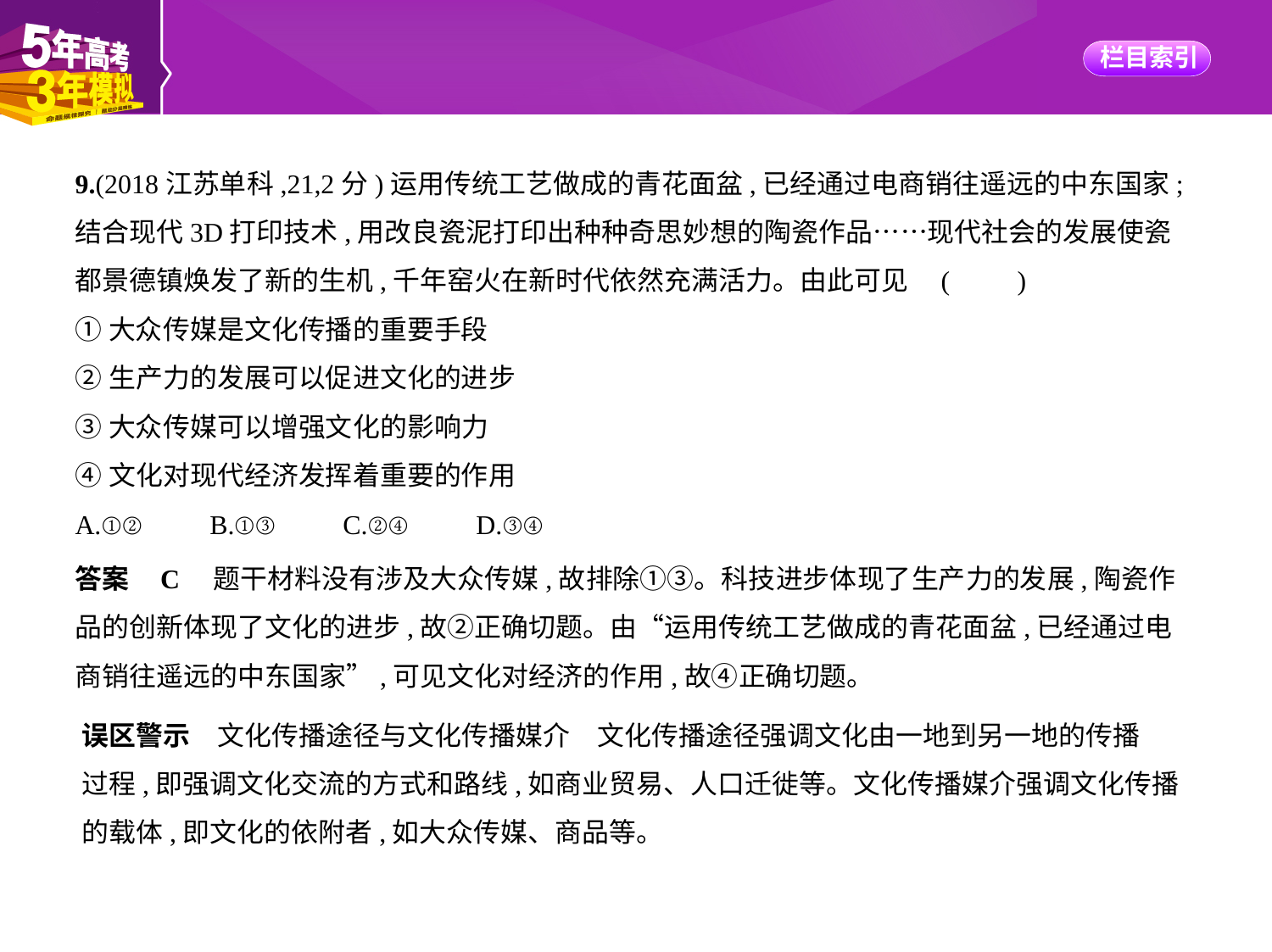

9.(2018江苏单科,21,2分)运用传统工艺做成的青花面盆,已经通过电商销往遥远的中东国家;
结合现代3D打印技术,用改良瓷泥打印出种种奇思妙想的陶瓷作品……现代社会的发展使瓷
都景德镇焕发了新的生机,千年窑火在新时代依然充满活力。由此可见 (　　)
①大众传媒是文化传播的重要手段
②生产力的发展可以促进文化的进步
③大众传媒可以增强文化的影响力
④文化对现代经济发挥着重要的作用
A.①②　　B.①③　　C.②④　　D.③④
答案    C　题干材料没有涉及大众传媒,故排除①③。科技进步体现了生产力的发展,陶瓷作
品的创新体现了文化的进步,故②正确切题。由“运用传统工艺做成的青花面盆,已经通过电
商销往遥远的中东国家”,可见文化对经济的作用,故④正确切题。
误区警示　文化传播途径与文化传播媒介　文化传播途径强调文化由一地到另一地的传播
过程,即强调文化交流的方式和路线,如商业贸易、人口迁徙等。文化传播媒介强调文化传播
的载体,即文化的依附者,如大众传媒、商品等。